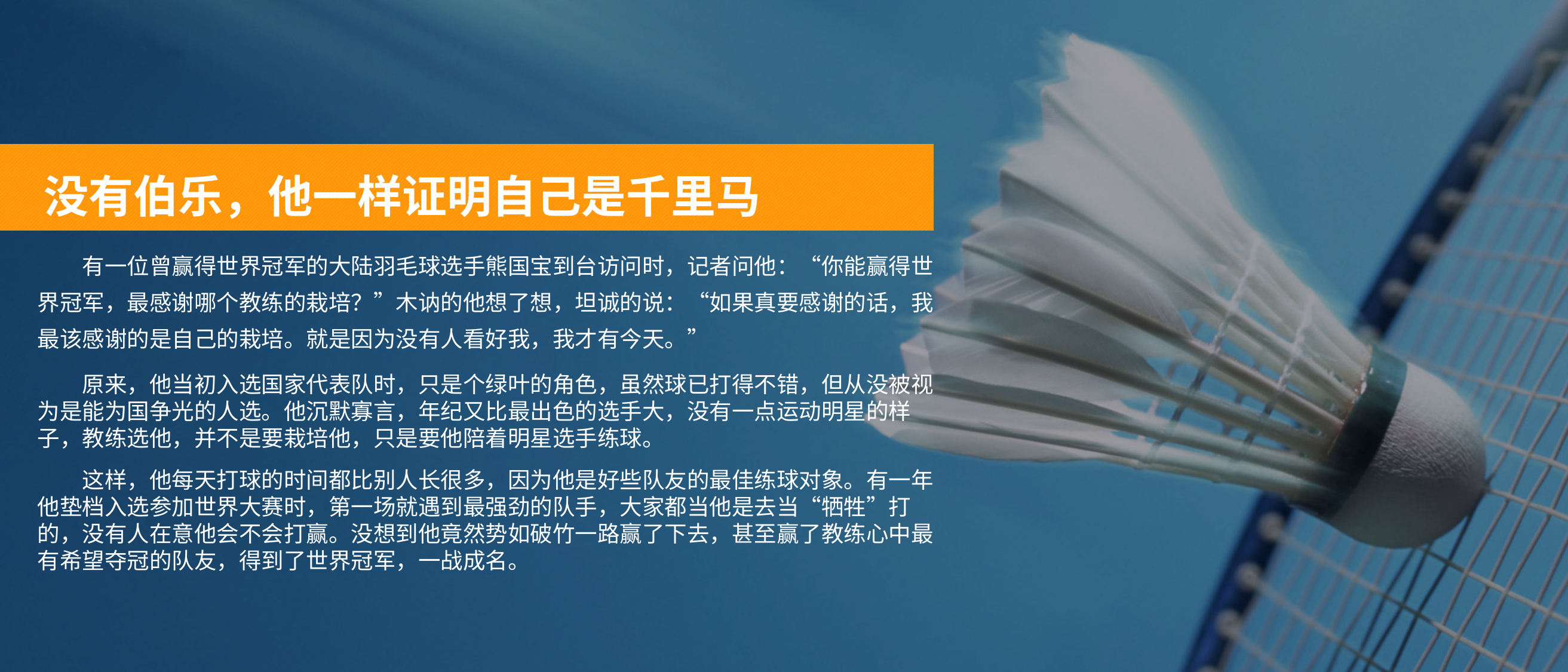

没有伯乐，他一样证明自己是千里马
有一位曾赢得世界冠军的大陆羽毛球选手熊国宝到台访问时，记者问他：“你能赢得世界冠军，最感谢哪个教练的栽培？”木讷的他想了想，坦诚的说：“如果真要感谢的话，我最该感谢的是自己的栽培。就是因为没有人看好我，我才有今天。”
原来，他当初入选国家代表队时，只是个绿叶的角色，虽然球已打得不错，但从没被视为是能为国争光的人选。他沉默寡言，年纪又比最出色的选手大，没有一点运动明星的样子，教练选他，并不是要栽培他，只是要他陪着明星选手练球。
这样，他每天打球的时间都比别人长很多，因为他是好些队友的最佳练球对象。有一年他垫档入选参加世界大赛时，第一场就遇到最强劲的队手，大家都当他是去当“牺牲”打的，没有人在意他会不会打赢。没想到他竟然势如破竹一路赢了下去，甚至赢了教练心中最有希望夺冠的队友，得到了世界冠军，一战成名。